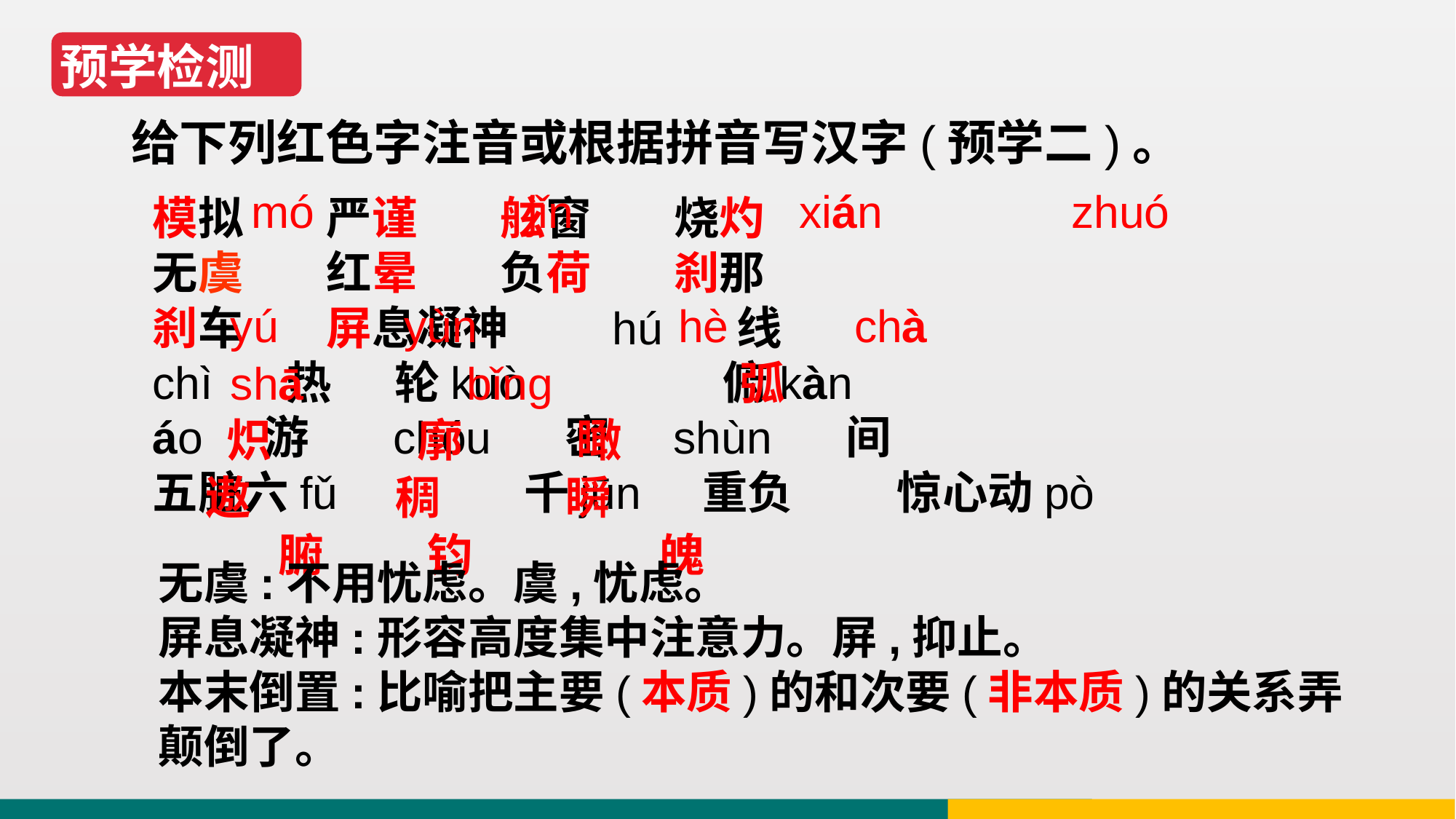

预学检测

给下列红色字注音或根据拼音写汉字(预学二)。
      mó                 jǐn                  xián               zhuó
  yú          yùn                hè          chà
  shā             bǐng              弧
 炽              廓           瞰
遨              稠            瞬
      腑          钧                  魄
模拟        严谨        舷窗        烧灼
无虞        红晕        负荷        刹那
刹车        屏息凝神         hú     线
chì     热      轮kuò               俯kàn
áo    游       chóu     密     shùn     间
五脏六fǔ              千jūn    重负          惊心动pò

无虞:不用忧虑。虞,忧虑。
屏息凝神:形容高度集中注意力。屏,抑止。
本末倒置:比喻把主要(本质)的和次要(非本质)的关系弄颠倒了。